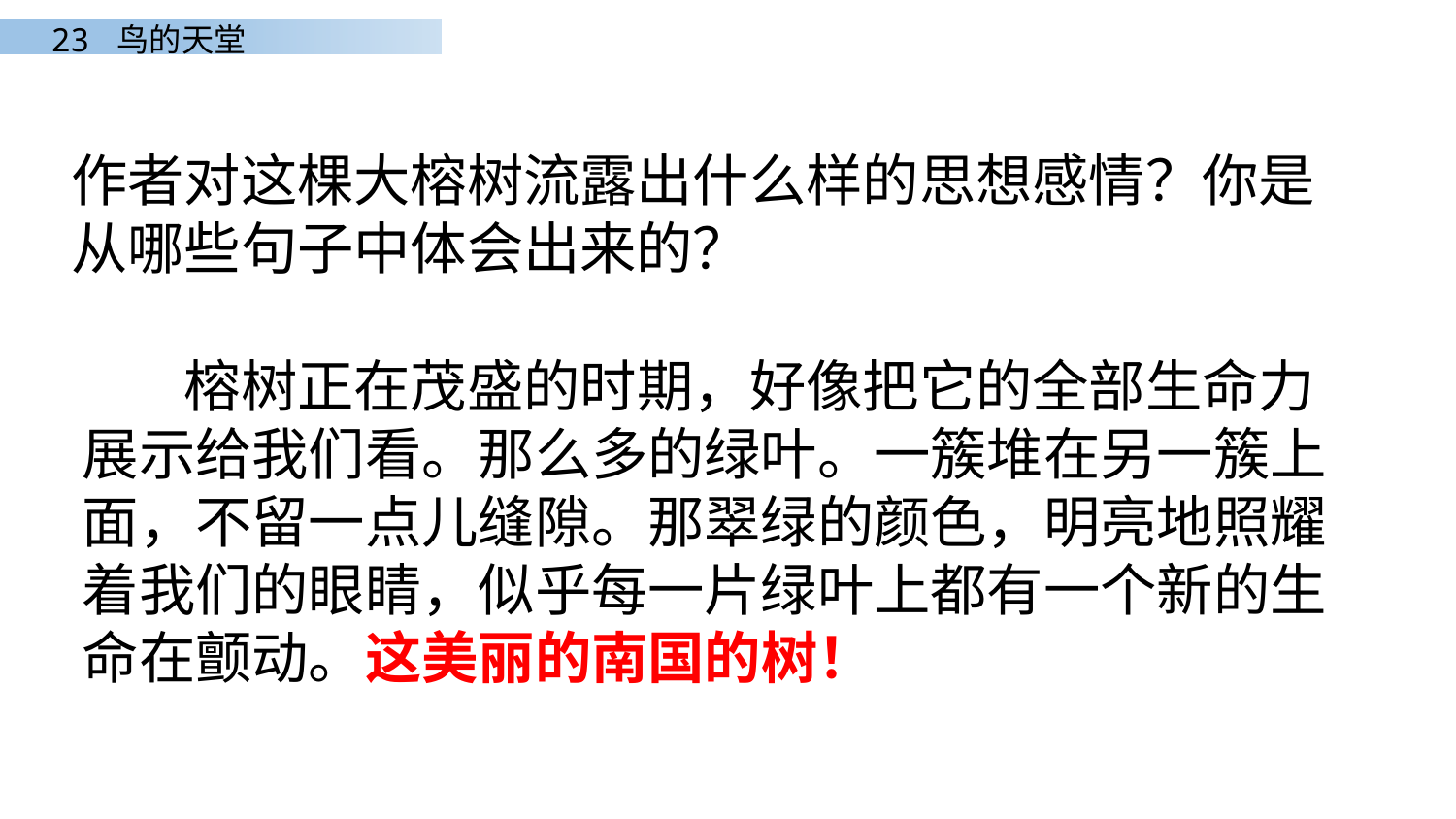

作者对这棵大榕树流露出什么样的思想感情？你是从哪些句子中体会出来的？
       榕树正在茂盛的时期，好像把它的全部生命力展示给我们看。那么多的绿叶。一簇堆在另一簇上面，不留一点儿缝隙。那翠绿的颜色，明亮地照耀着我们的眼睛，似乎每一片绿叶上都有一个新的生命在颤动。这美丽的南国的树！